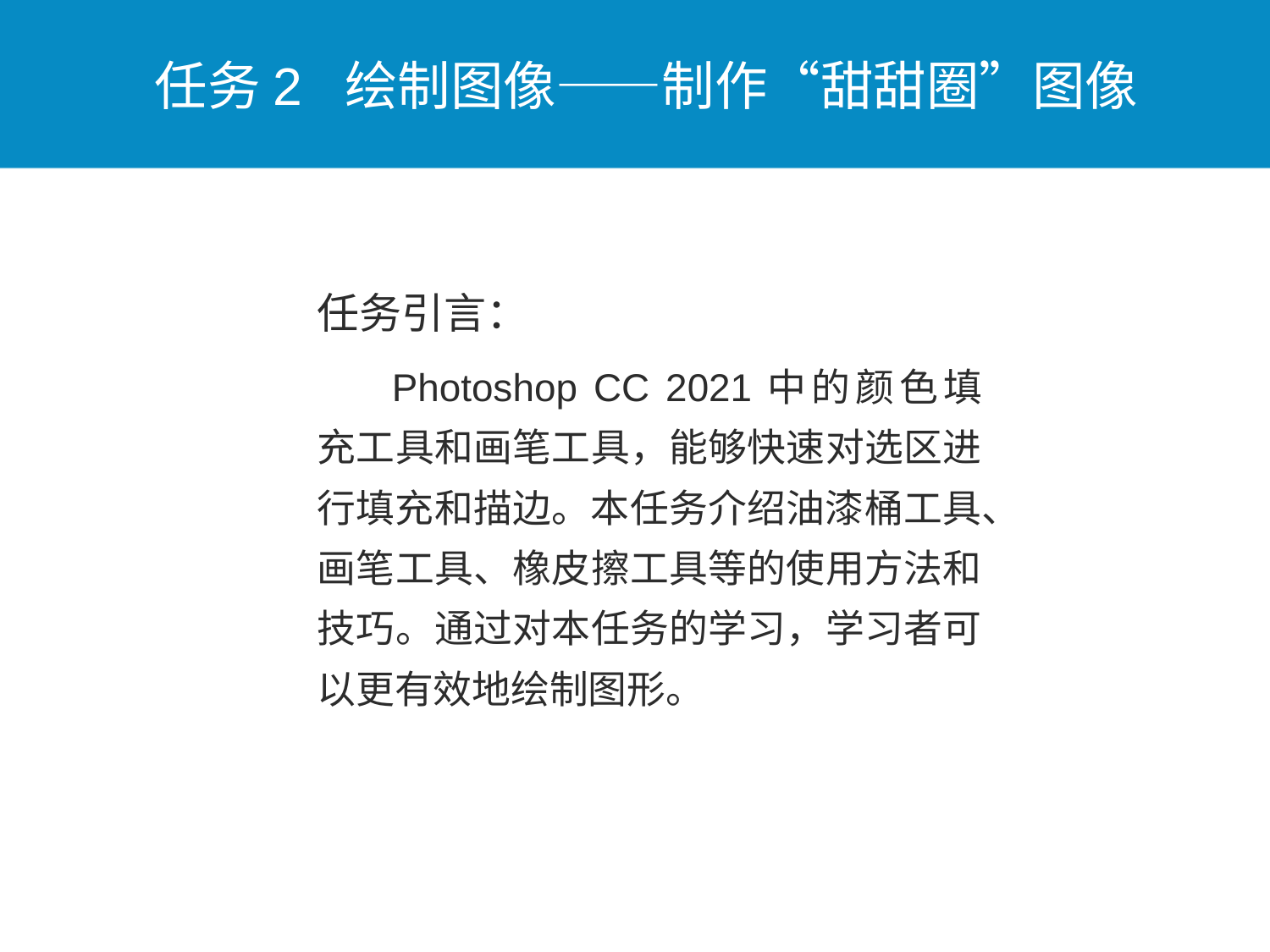

任务2  绘制图像——制作“甜甜圈”图像
任务引言：
Photoshop CC 2021中的颜色填充工具和画笔工具，能够快速对选区进行填充和描边。本任务介绍油漆桶工具、画笔工具、橡皮擦工具等的使用方法和技巧。通过对本任务的学习，学习者可以更有效地绘制图形。